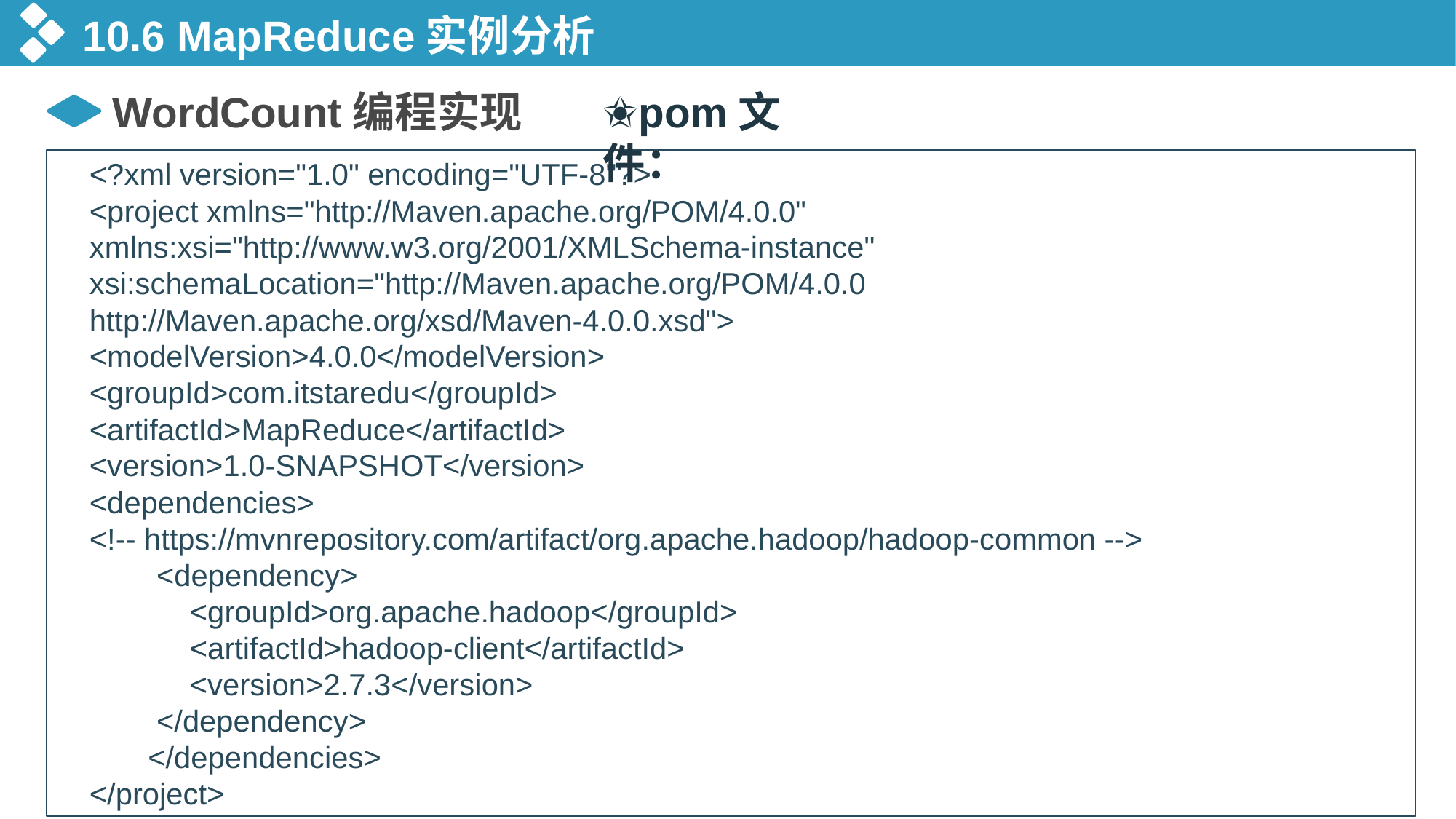

10.6 MapReduce实例分析
✬pom文件：
WordCount编程实现

<?xml version="1.0" encoding="UTF-8"?>
<project xmlns="http://Maven.apache.org/POM/4.0.0"
xmlns:xsi="http://www.w3.org/2001/XMLSchema-instance"
xsi:schemaLocation="http://Maven.apache.org/POM/4.0.0
http://Maven.apache.org/xsd/Maven-4.0.0.xsd">
<modelVersion>4.0.0</modelVersion>
<groupId>com.itstaredu</groupId>
<artifactId>MapReduce</artifactId>
<version>1.0-SNAPSHOT</version>
<dependencies>
<!-- https://mvnrepository.com/artifact/org.apache.hadoop/hadoop-common -->
        <dependency>
            <groupId>org.apache.hadoop</groupId>
            <artifactId>hadoop-client</artifactId>
            <version>2.7.3</version>
        </dependency>
       </dependencies>
</project>